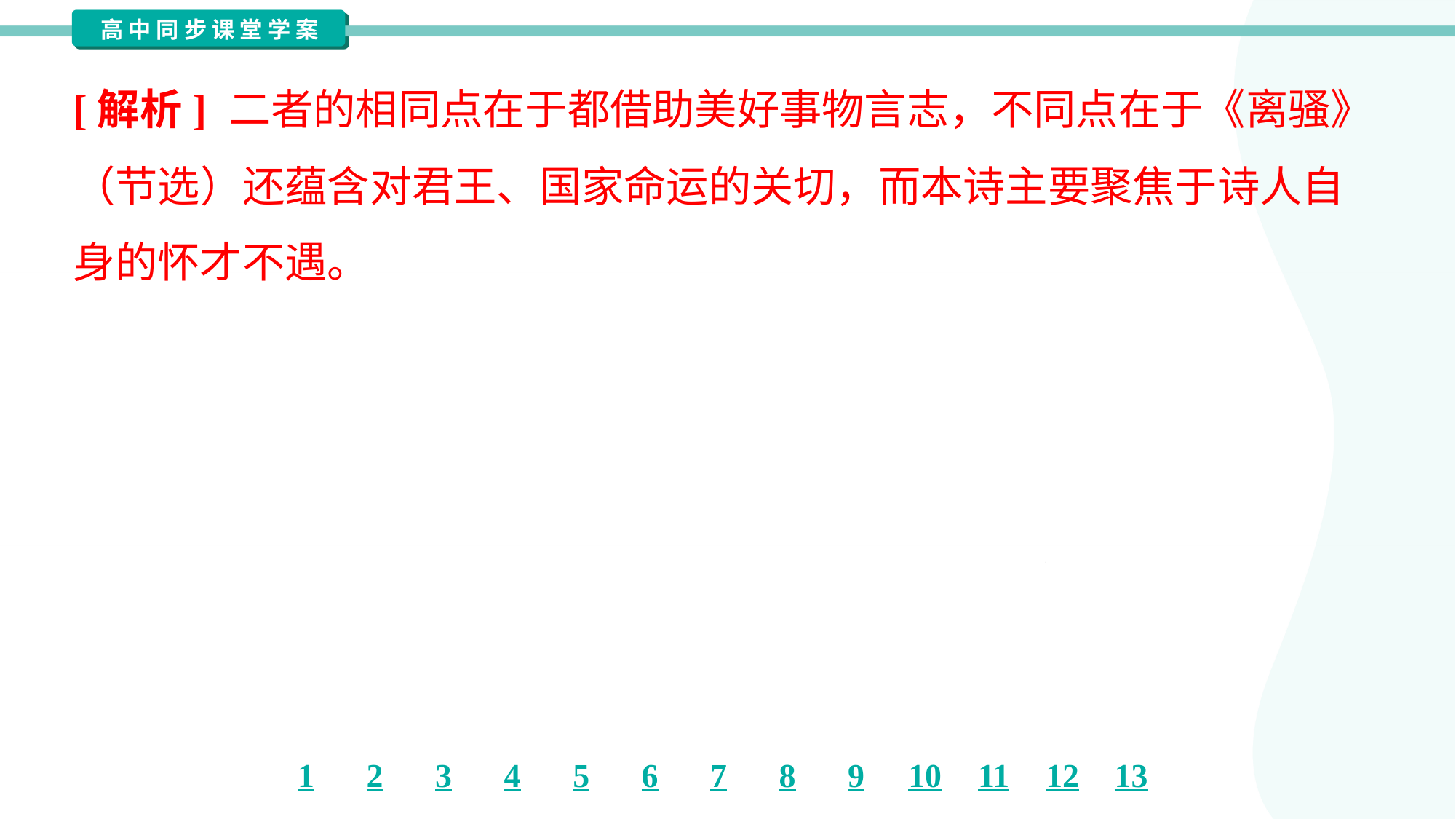

[解析] 二者的相同点在于都借助美好事物言志，不同点在于《离骚》
（节选）还蕴含对君王、国家命运的关切，而本诗主要聚焦于诗人自
身的怀才不遇。